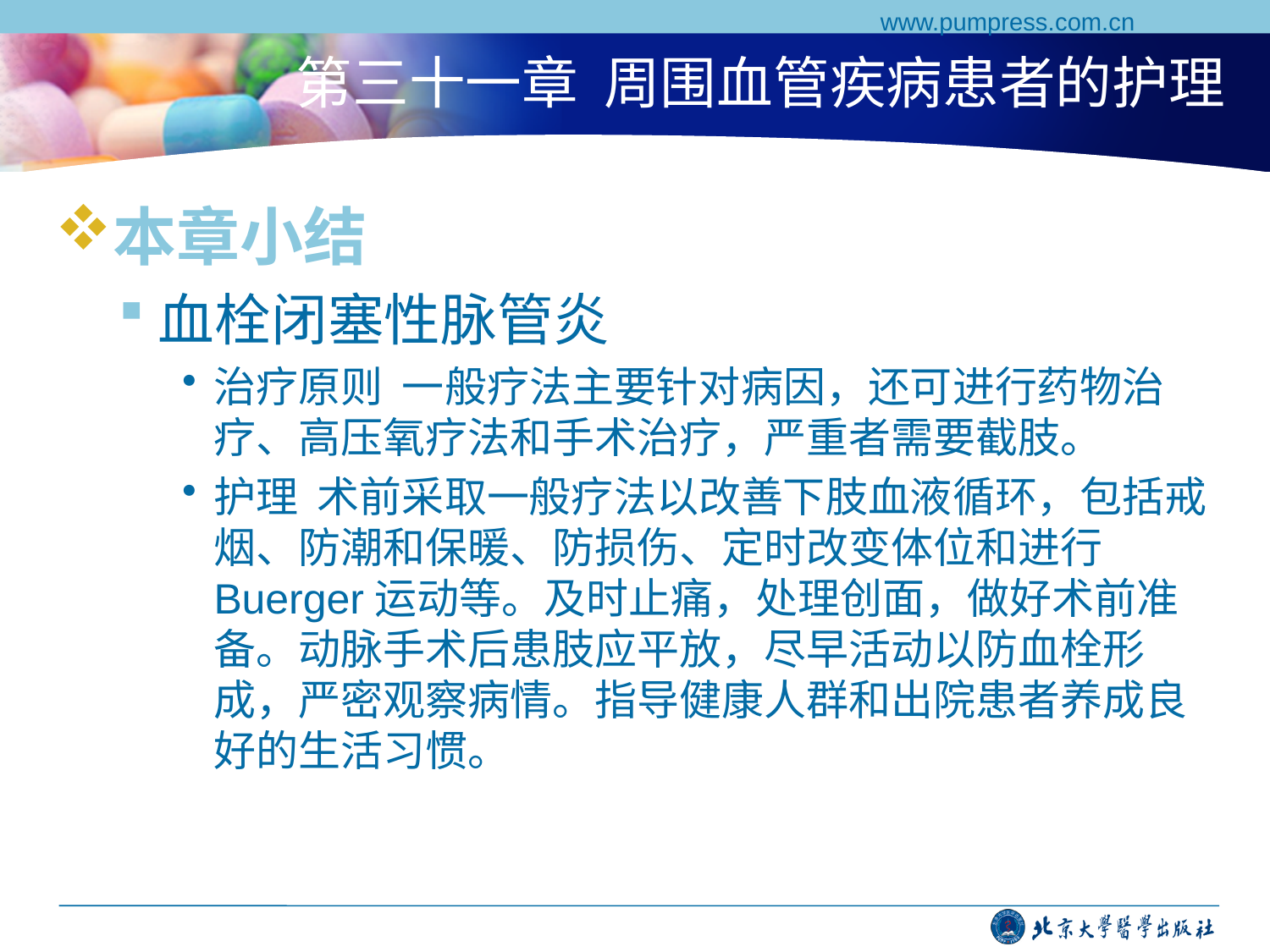

www.pumpress.com.cn
# 第三十一章  周围血管疾病患者的护理
本章小结
血栓闭塞性脉管炎
治疗原则  一般疗法主要针对病因，还可进行药物治疗、高压氧疗法和手术治疗，严重者需要截肢。
护理  术前采取一般疗法以改善下肢血液循环，包括戒烟、防潮和保暖、防损伤、定时改变体位和进行Buerger运动等。及时止痛，处理创面，做好术前准备。动脉手术后患肢应平放，尽早活动以防血栓形成，严密观察病情。指导健康人群和出院患者养成良好的生活习惯。